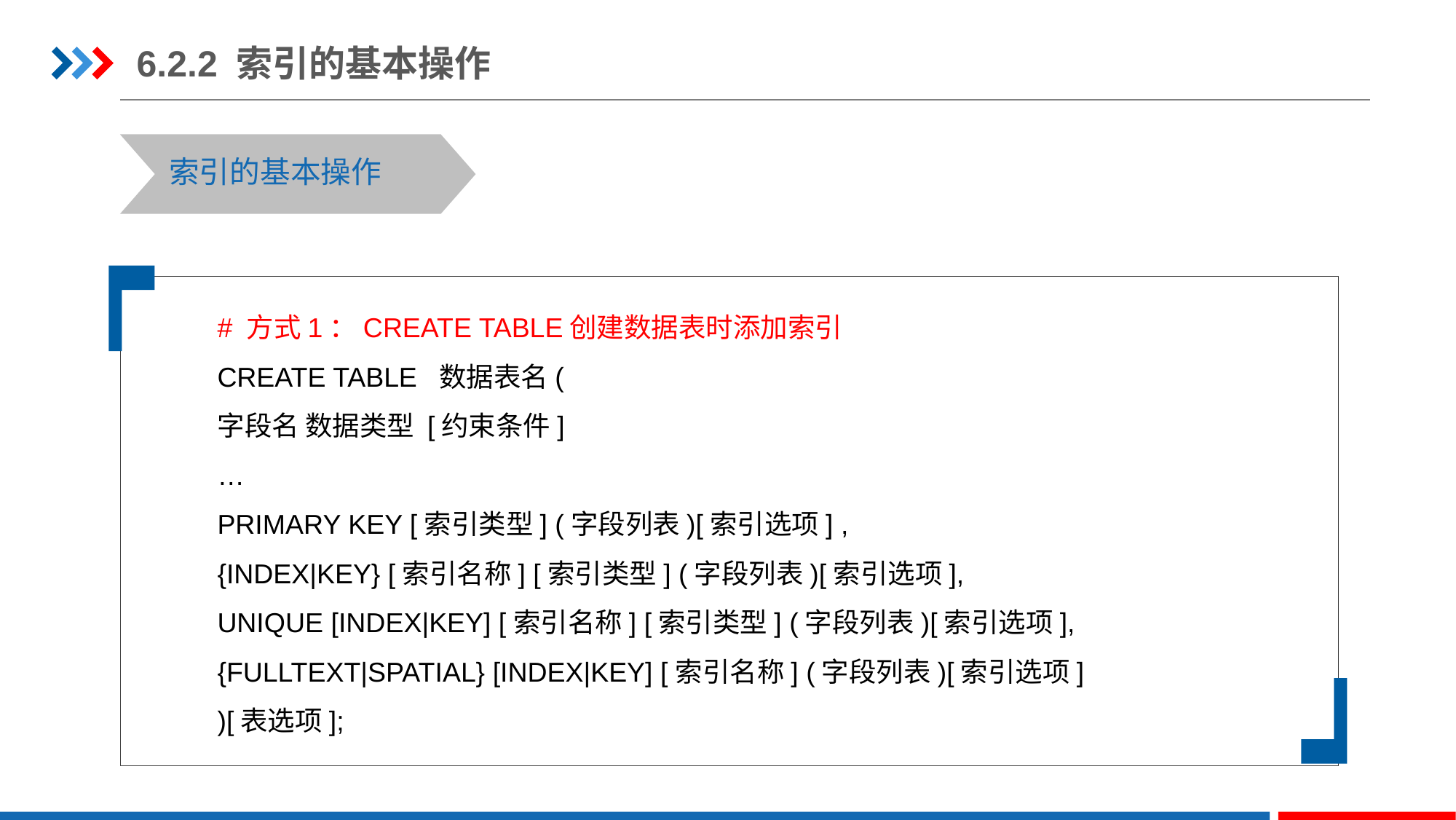

6.2.2 索引的基本操作

索引的基本操作

# 方式1：CREATE TABLE创建数据表时添加索引
CREATE TABLE  数据表名(
字段名 数据类型 [约束条件]
…
PRIMARY KEY [索引类型] (字段列表)[索引选项] ,
{INDEX|KEY} [索引名称] [索引类型] (字段列表)[索引选项],
UNIQUE [INDEX|KEY] [索引名称] [索引类型] (字段列表)[索引选项],
{FULLTEXT|SPATIAL} [INDEX|KEY] [索引名称] (字段列表)[索引选项]
)[表选项];